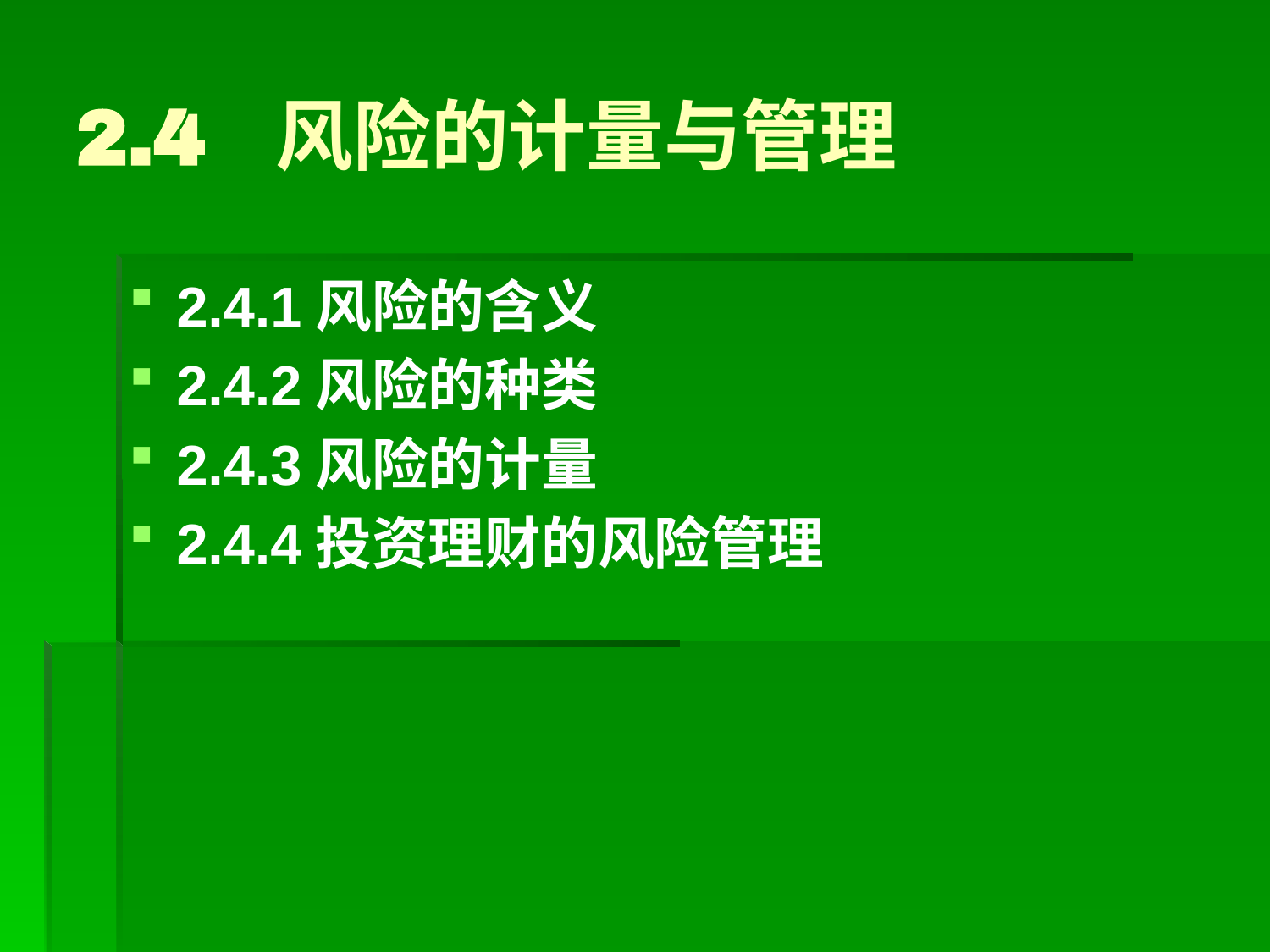

# 2.4  风险的计量与管理
2.4.1风险的含义
2.4.2风险的种类
2.4.3风险的计量
2.4.4投资理财的风险管理